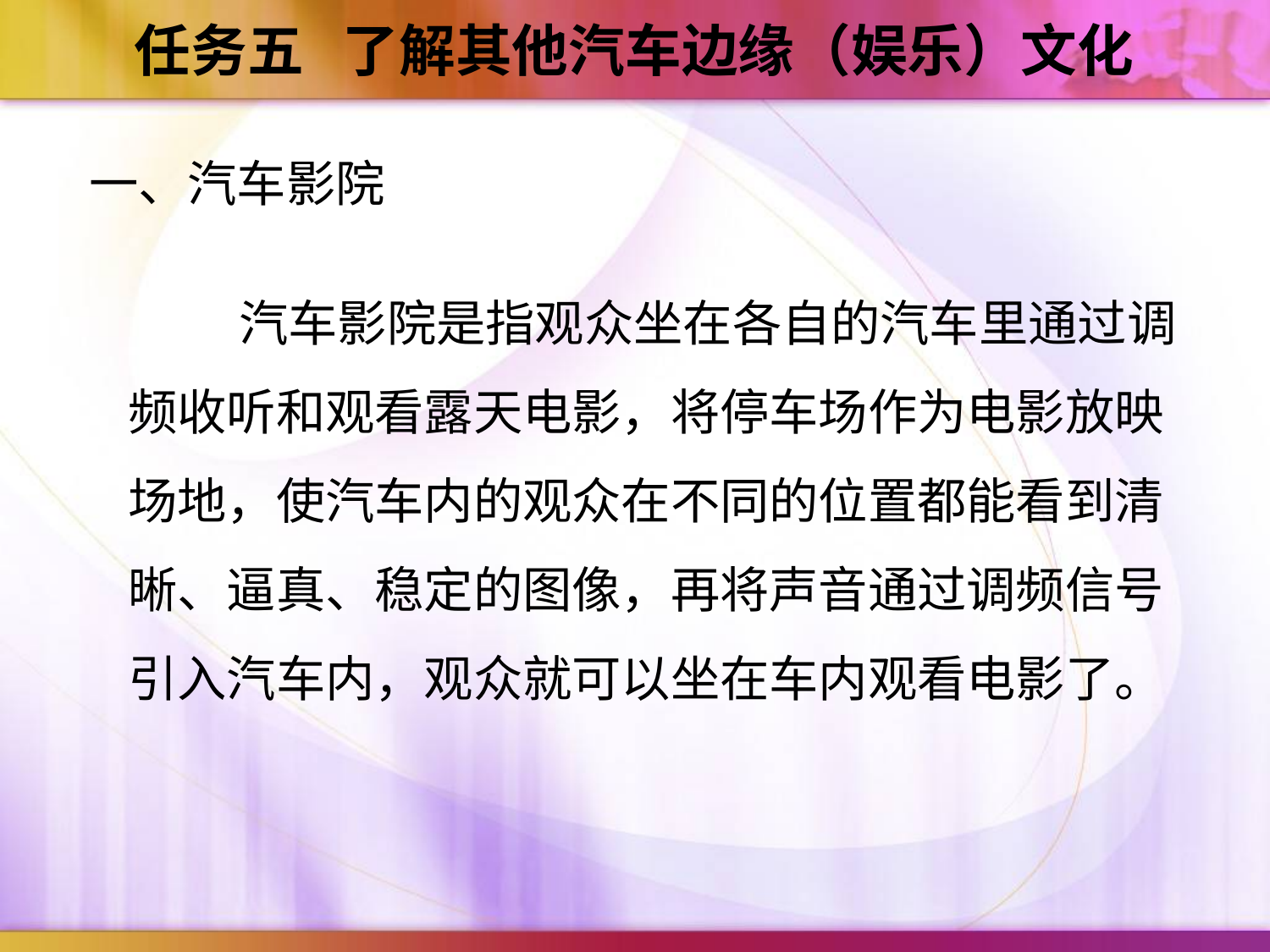

任务五   了解其他汽车边缘（娱乐）文化
一、汽车影院
         汽车影院是指观众坐在各自的汽车里通过调频收听和观看露天电影，将停车场作为电影放映场地，使汽车内的观众在不同的位置都能看到清晰、逼真、稳定的图像，再将声音通过调频信号引入汽车内，观众就可以坐在车内观看电影了。